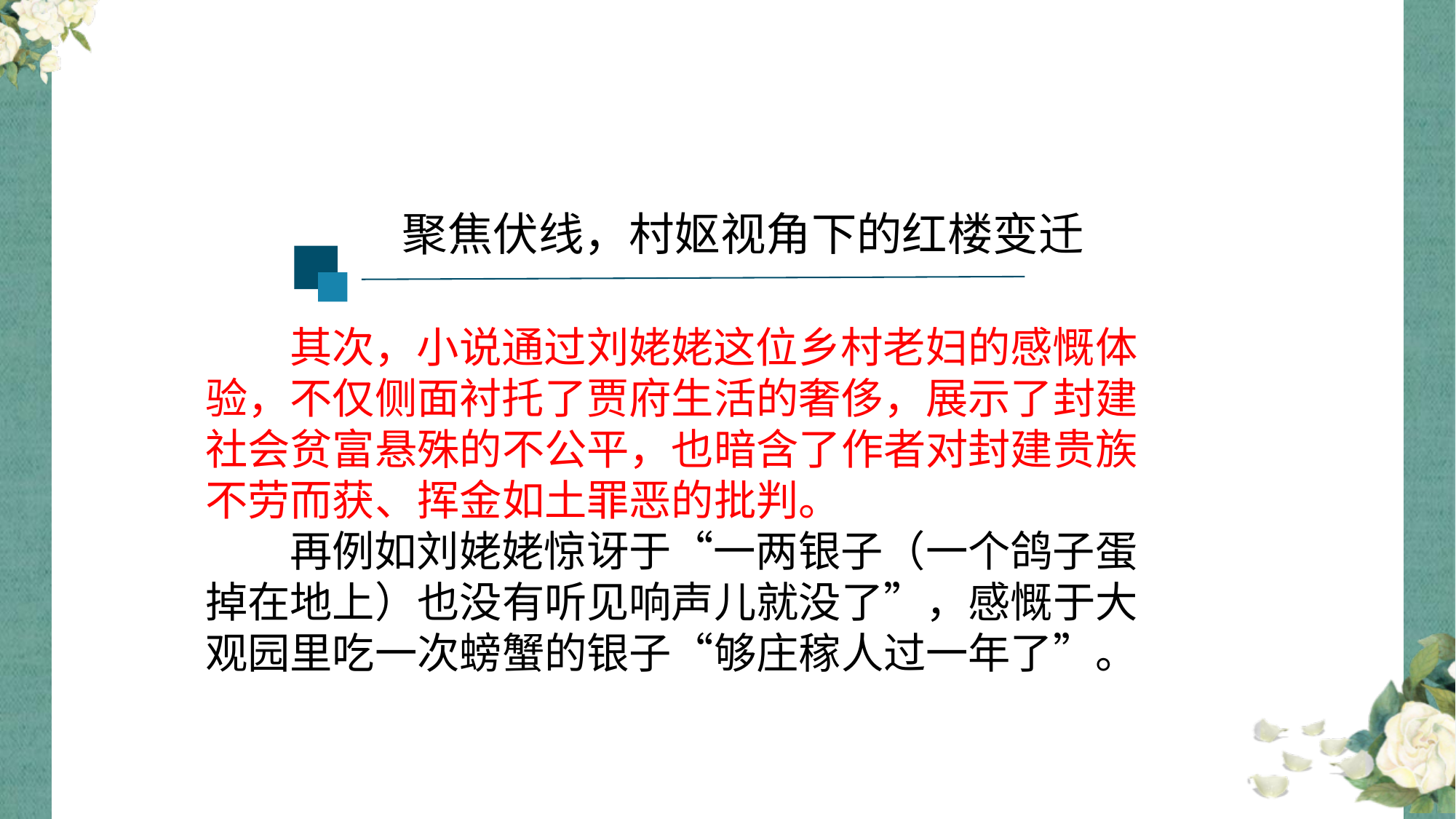

聚焦伏线，村妪视角下的红楼变迁

    其次，小说通过刘姥姥这位乡村老妇的感慨体验，不仅侧面衬托了贾府生活的奢侈，展示了封建社会贫富悬殊的不公平，也暗含了作者对封建贵族不劳而获、挥金如土罪恶的批判。
    再例如刘姥姥惊讶于“一两银子（一个鸽子蛋掉在地上）也没有听见响声儿就没了”，感慨于大观园里吃一次螃蟹的银子“够庄稼人过一年了”。